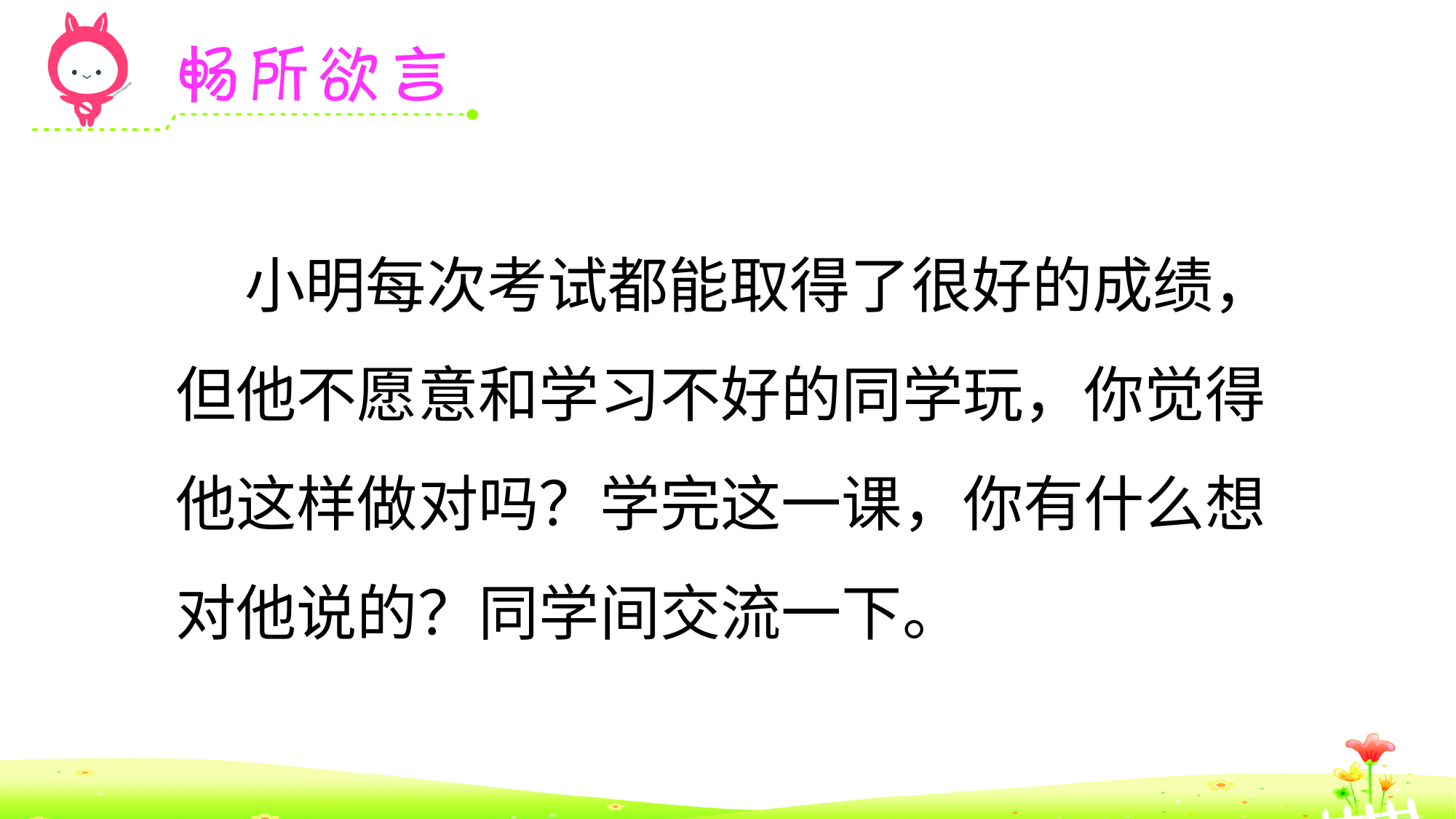

小明每次考试都能取得了很好的成绩，但他不愿意和学习不好的同学玩，你觉得他这样做对吗？学完这一课，你有什么想对他说的？同学间交流一下。